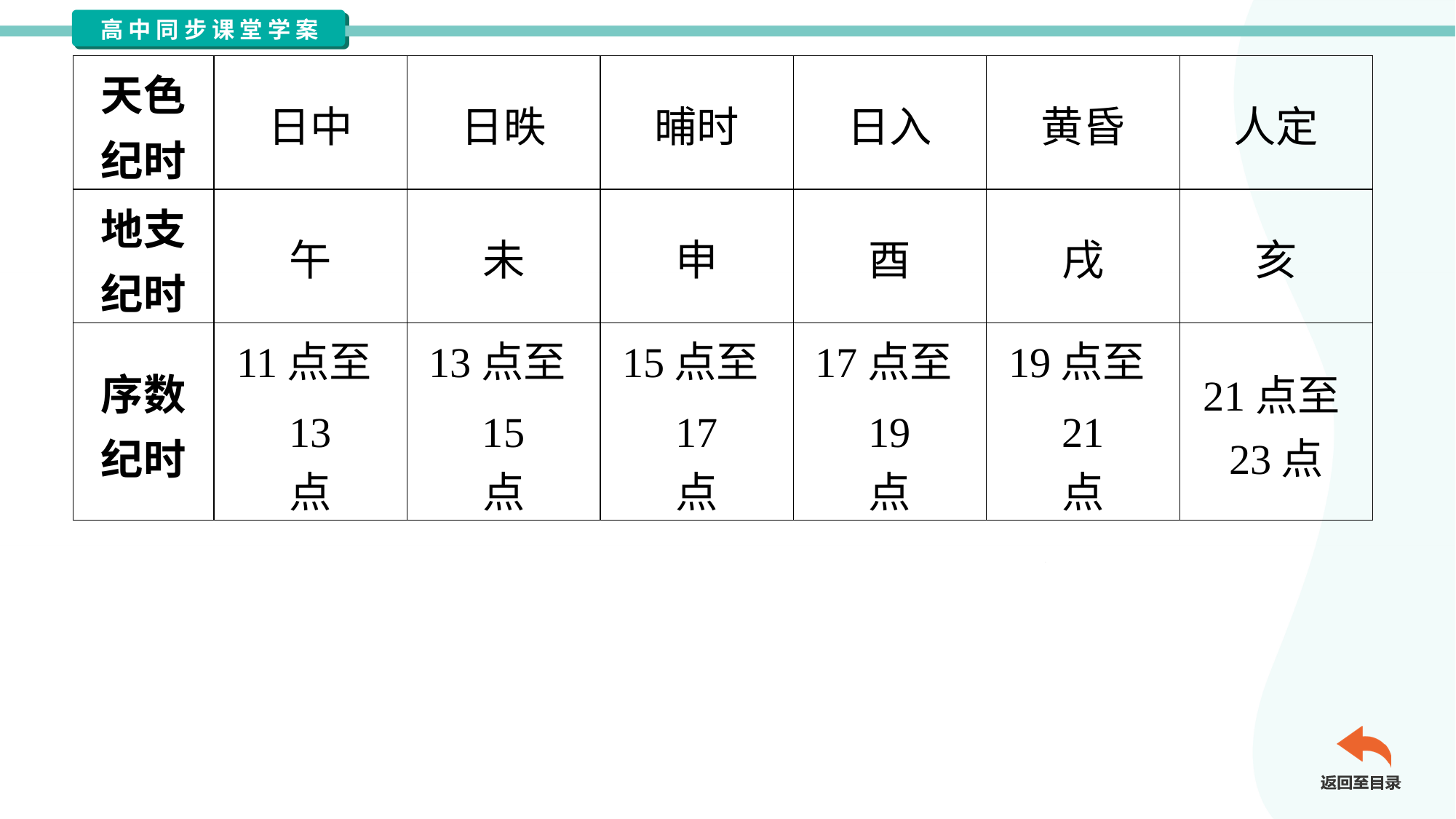

| 天色 纪时 | 日中 | 日昳 | 晡时 | 日入 | 黄昏 | 人定 |
| --- | --- | --- | --- | --- | --- | --- |
| 地支 纪时 | 午 | 未 | 申 | 酉 | 戌 | 亥 |
| 序数 纪时 | 11点至13 点 | 13点至15 点 | 15点至17 点 | 17点至19 点 | 19点至21 点 | 21点至 23点 |